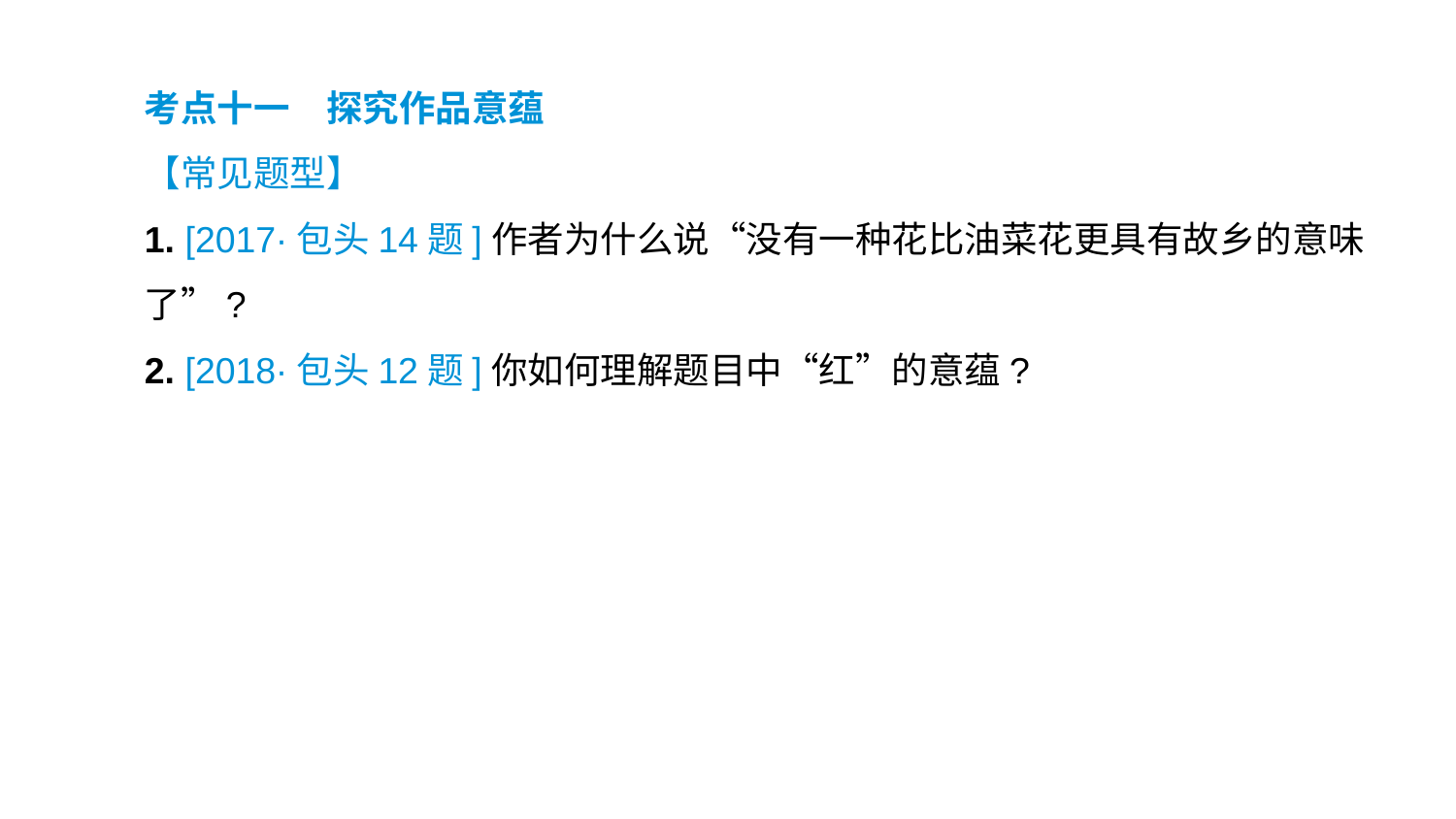

考点十一　探究作品意蕴
【常见题型】
1. [2017·包头14题]作者为什么说“没有一种花比油菜花更具有故乡的意味了”?
2. [2018·包头12题]你如何理解题目中“红”的意蕴?